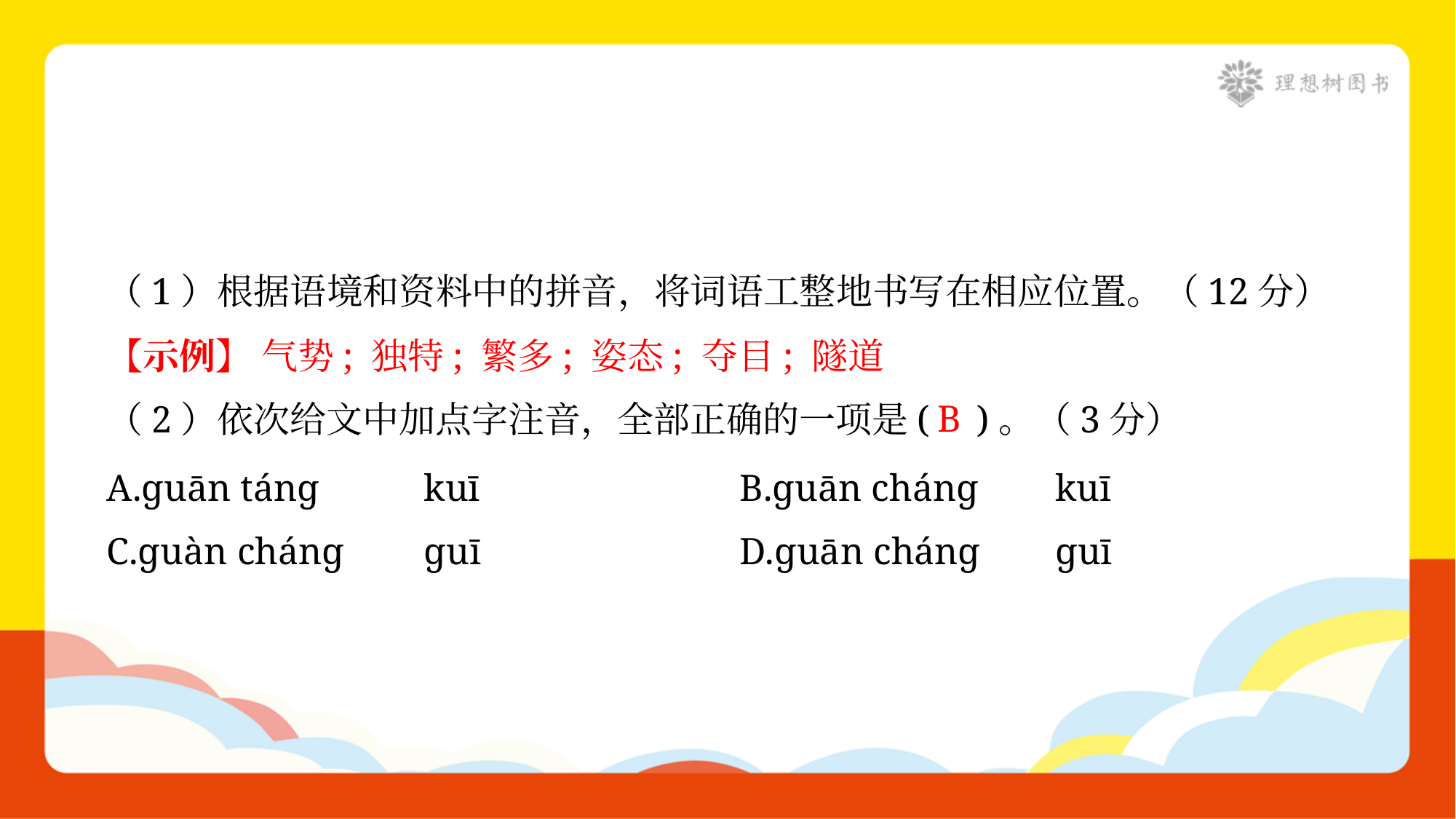

（1）根据语境和资料中的拼音，将词语工整地书写在相应位置。（12分）
【示例】 气势; 独特; 繁多; 姿态; 夺目; 隧道
B
（2）依次给文中加点字注音，全部正确的一项是(     )。（3分）
A.ɡuān tánɡ	kuī	B.ɡuān chánɡ	kuī
C.ɡuàn chánɡ	ɡuī	D.ɡuān chánɡ	ɡuī